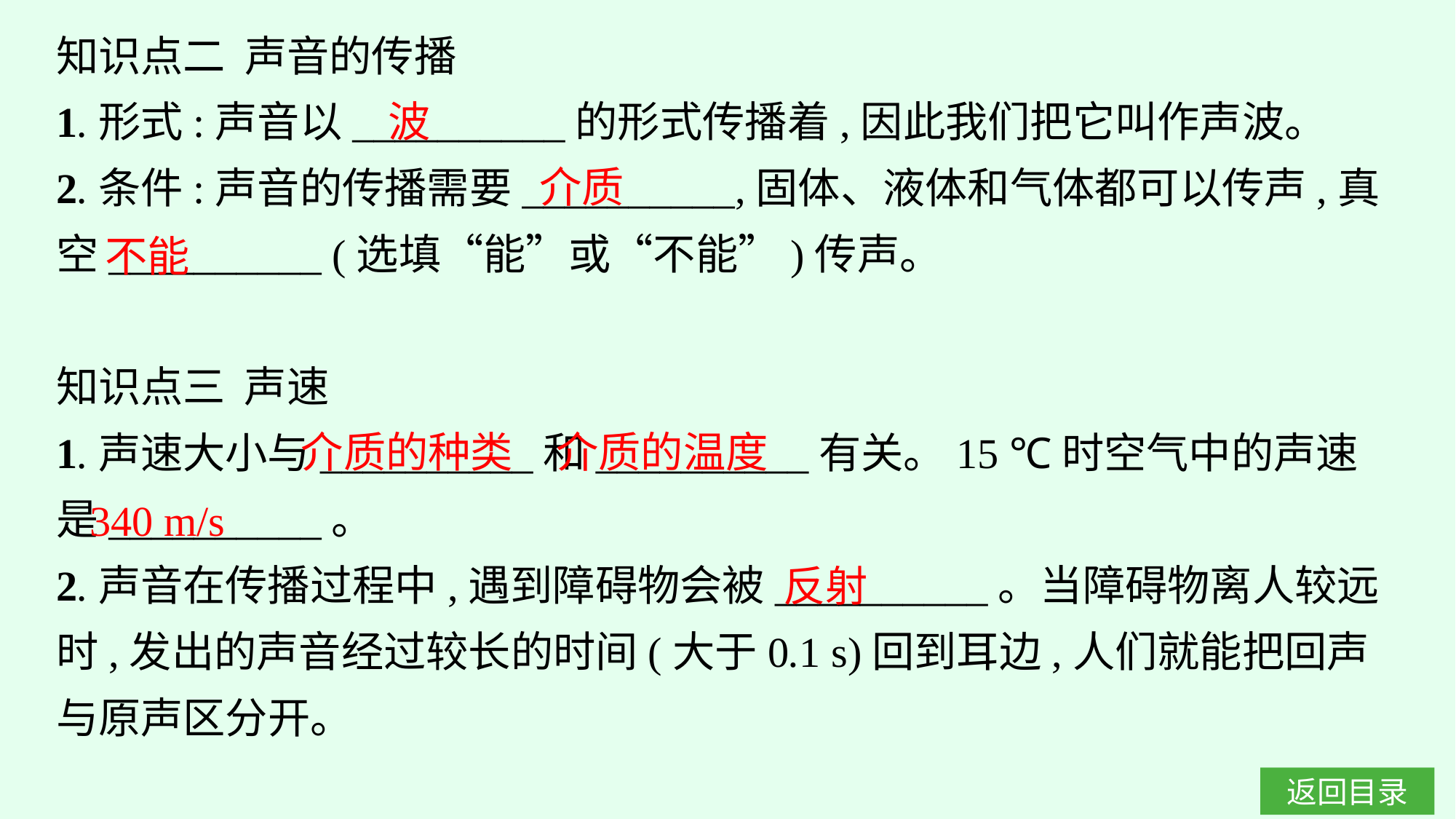

知识点二  声音的传播
1.形式:声音以__________的形式传播着,因此我们把它叫作声波。
2.条件:声音的传播需要__________,固体、液体和气体都可以传声,真空__________ (选填“能”或“不能”)传声。

知识点三  声速
1.声速大小与__________和__________有关。15 ℃时空气中的声速是__________。
2.声音在传播过程中,遇到障碍物会被__________。当障碍物离人较远时,发出的声音经过较长的时间(大于0.1 s)回到耳边,人们就能把回声与原声区分开。
波
介质
不能
介质的种类
介质的温度
340 m/s
反射